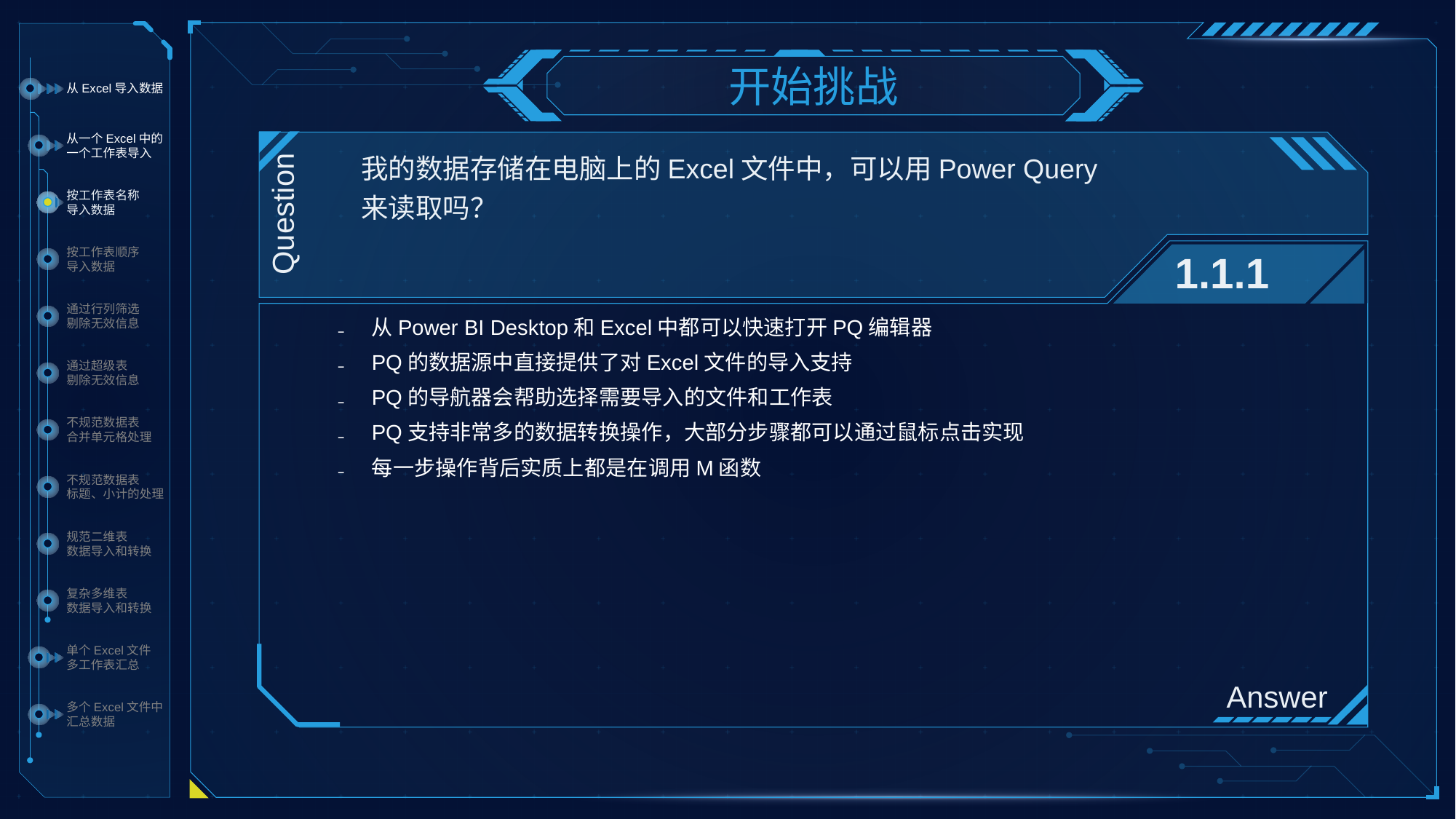

开始挑战
从Excel导入数据

从一个Excel中的
一个工作表导入

按工作表名称
导入数据

按工作表顺序
导入数据

通过行列筛选
剔除无效信息

通过超级表
剔除无效信息

不规范数据表
合并单元格处理

不规范数据表
标题、小计的处理

规范二维表
数据导入和转换

复杂多维表
数据导入和转换

单个Excel文件
多工作表汇总

多个Excel文件中
汇总数据

Question
我的数据存储在电脑上的Excel文件中，可以用Power Query来读取吗？

Answer

1.1.1

从Power BI Desktop和Excel中都可以快速打开PQ编辑器
PQ的数据源中直接提供了对Excel文件的导入支持
PQ的导航器会帮助选择需要导入的文件和工作表
PQ支持非常多的数据转换操作，大部分步骤都可以通过鼠标点击实现
每一步操作背后实质上都是在调用M函数